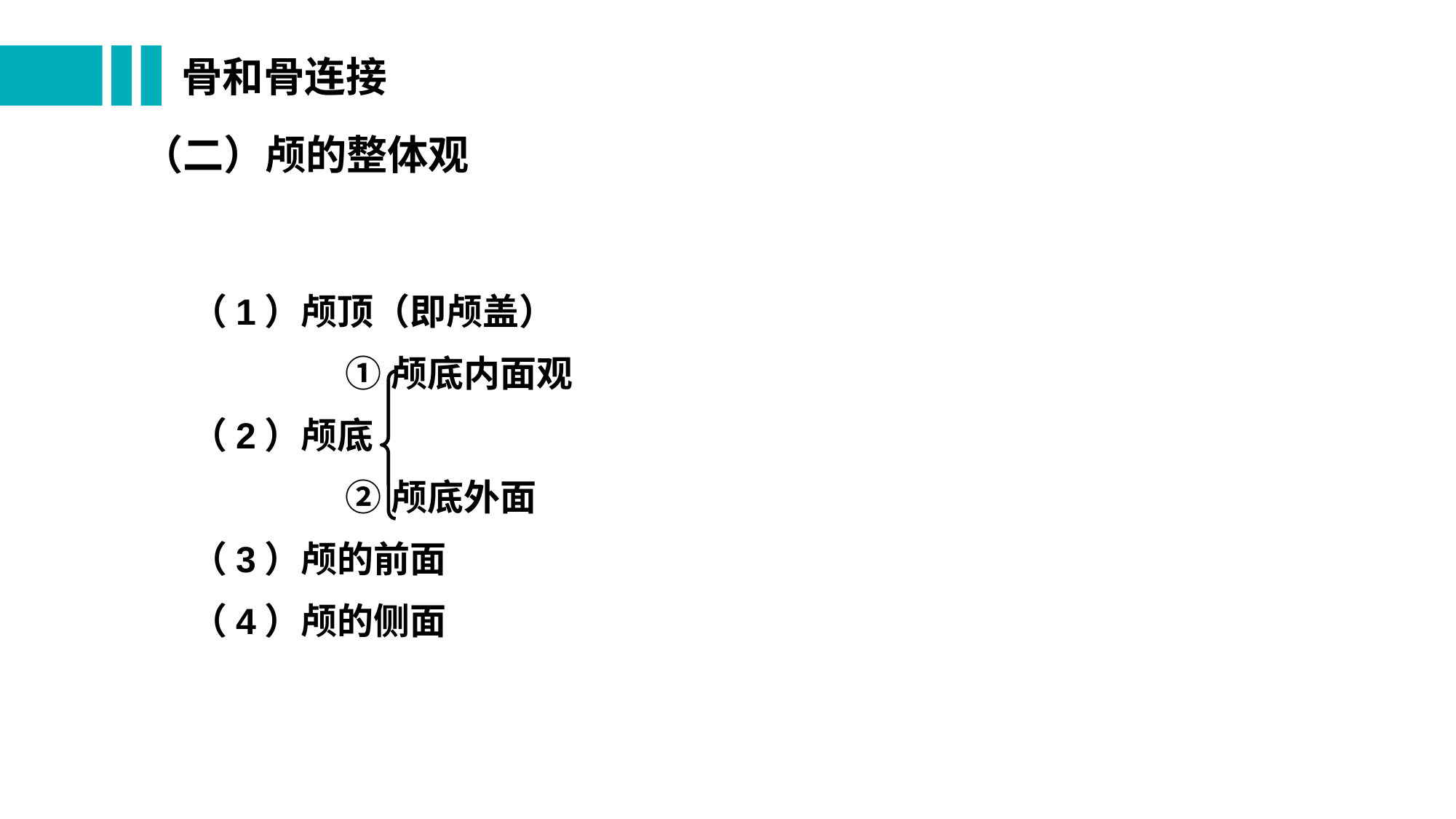

# 骨和骨连接
（二）颅的整体观
    （1）颅顶（即颅盖）
                        ①颅底内面观
    （2）颅底
                        ②颅底外面
    （3）颅的前面
    （4）颅的侧面